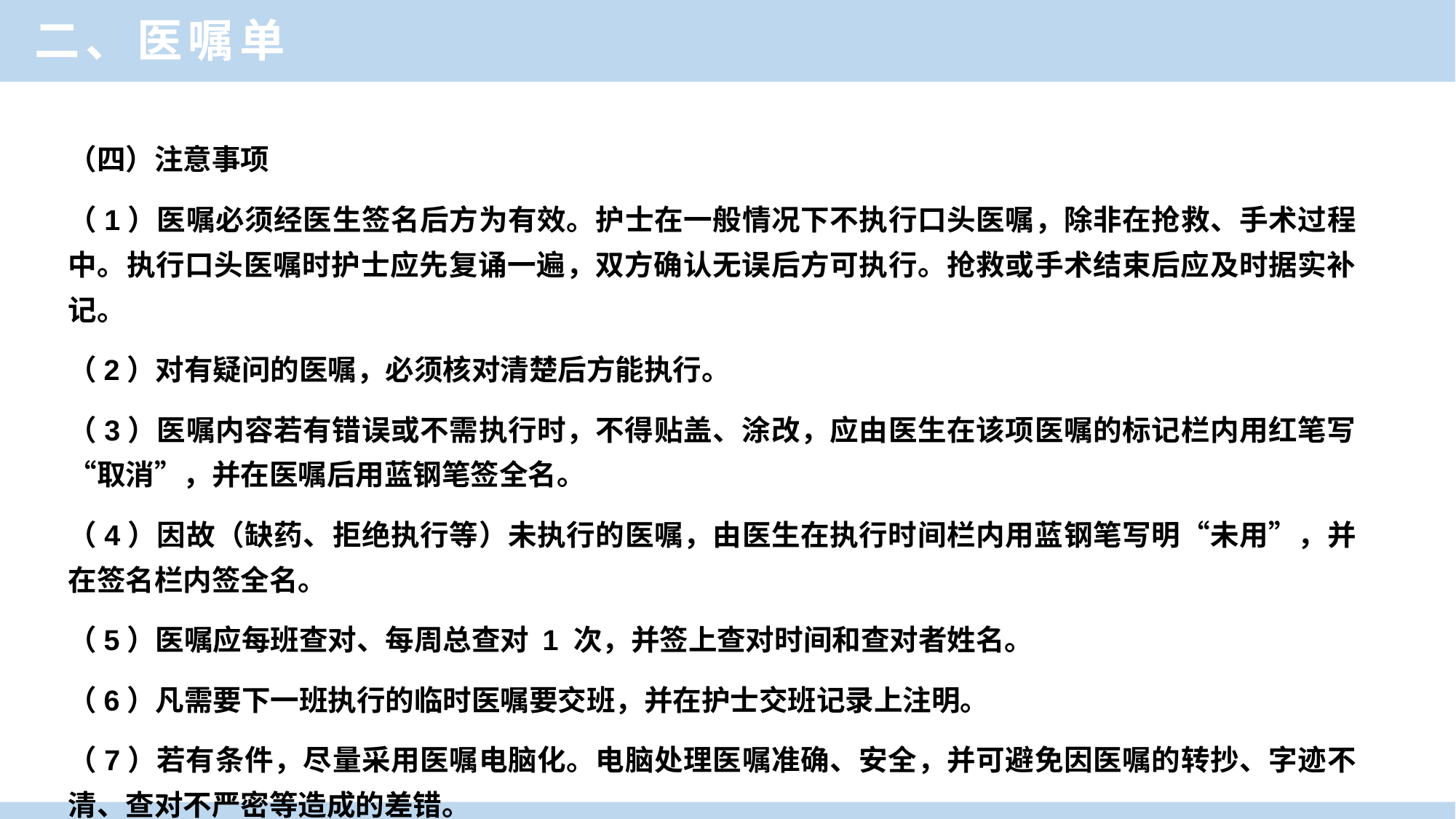

二、医嘱单
（四）注意事项
（1）医嘱必须经医生签名后方为有效。护士在一般情况下不执行口头医嘱，除非在抢救、手术过程中。执行口头医嘱时护士应先复诵一遍，双方确认无误后方可执行。抢救或手术结束后应及时据实补记。
（2）对有疑问的医嘱，必须核对清楚后方能执行。
（3）医嘱内容若有错误或不需执行时，不得贴盖、涂改，应由医生在该项医嘱的标记栏内用红笔写“取消”，并在医嘱后用蓝钢笔签全名。
（4）因故（缺药、拒绝执行等）未执行的医嘱，由医生在执行时间栏内用蓝钢笔写明“未用”，并在签名栏内签全名。
（5）医嘱应每班查对、每周总查对 1 次，并签上查对时间和查对者姓名。
（6）凡需要下一班执行的临时医嘱要交班，并在护士交班记录上注明。
（7）若有条件，尽量采用医嘱电脑化。电脑处理医嘱准确、安全，并可避免因医嘱的转抄、字迹不清、查对不严密等造成的差错。